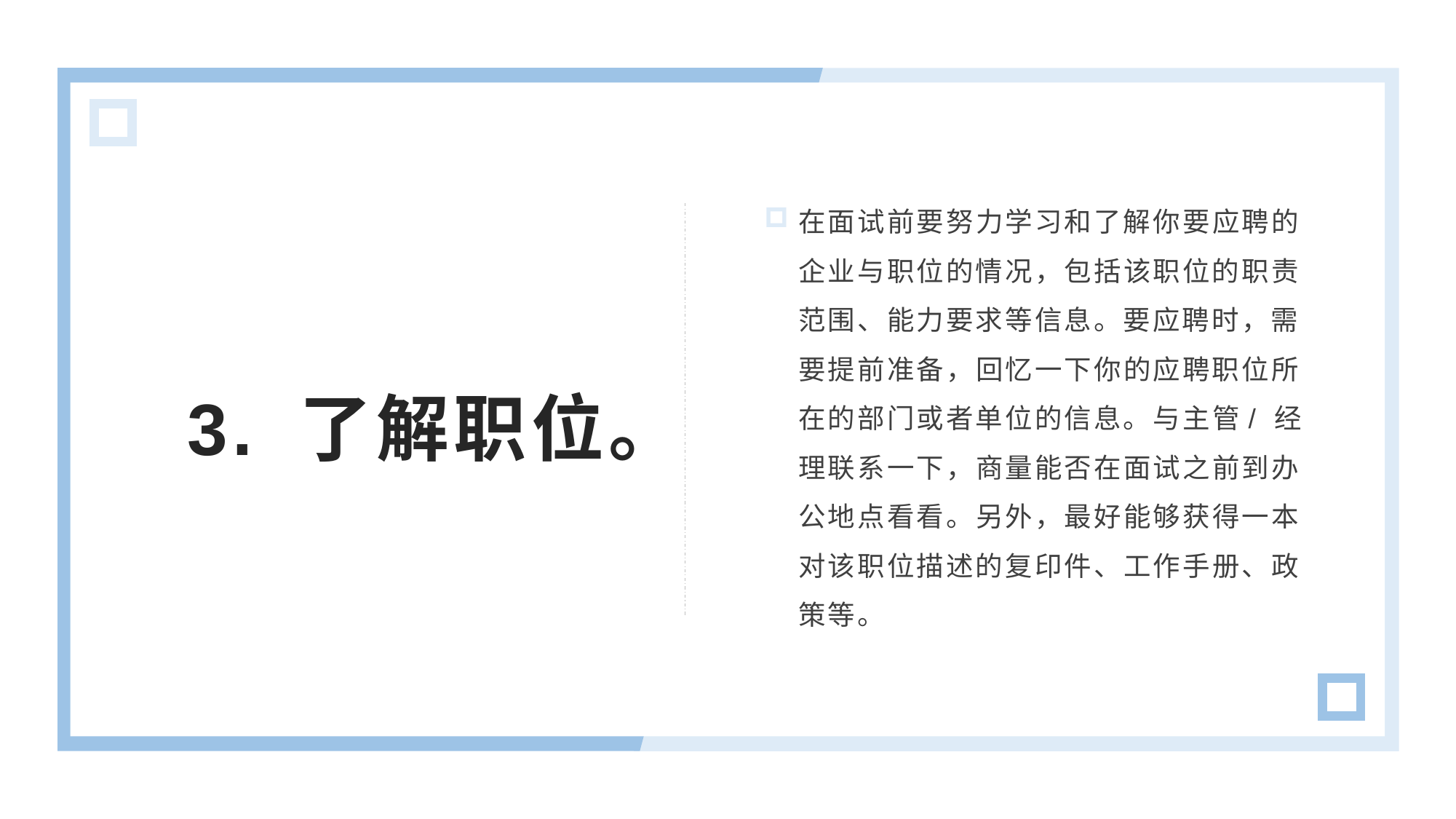

在面试前要努力学习和了解你要应聘的企业与职位的情况，包括该职位的职责范围、能力要求等信息。要应聘时，需要提前准备，回忆一下你的应聘职位所在的部门或者单位的信息。与主管/ 经理联系一下，商量能否在面试之前到办公地点看看。另外，最好能够获得一本对该职位描述的复印件、工作手册、政策等。
3. 了解职位。